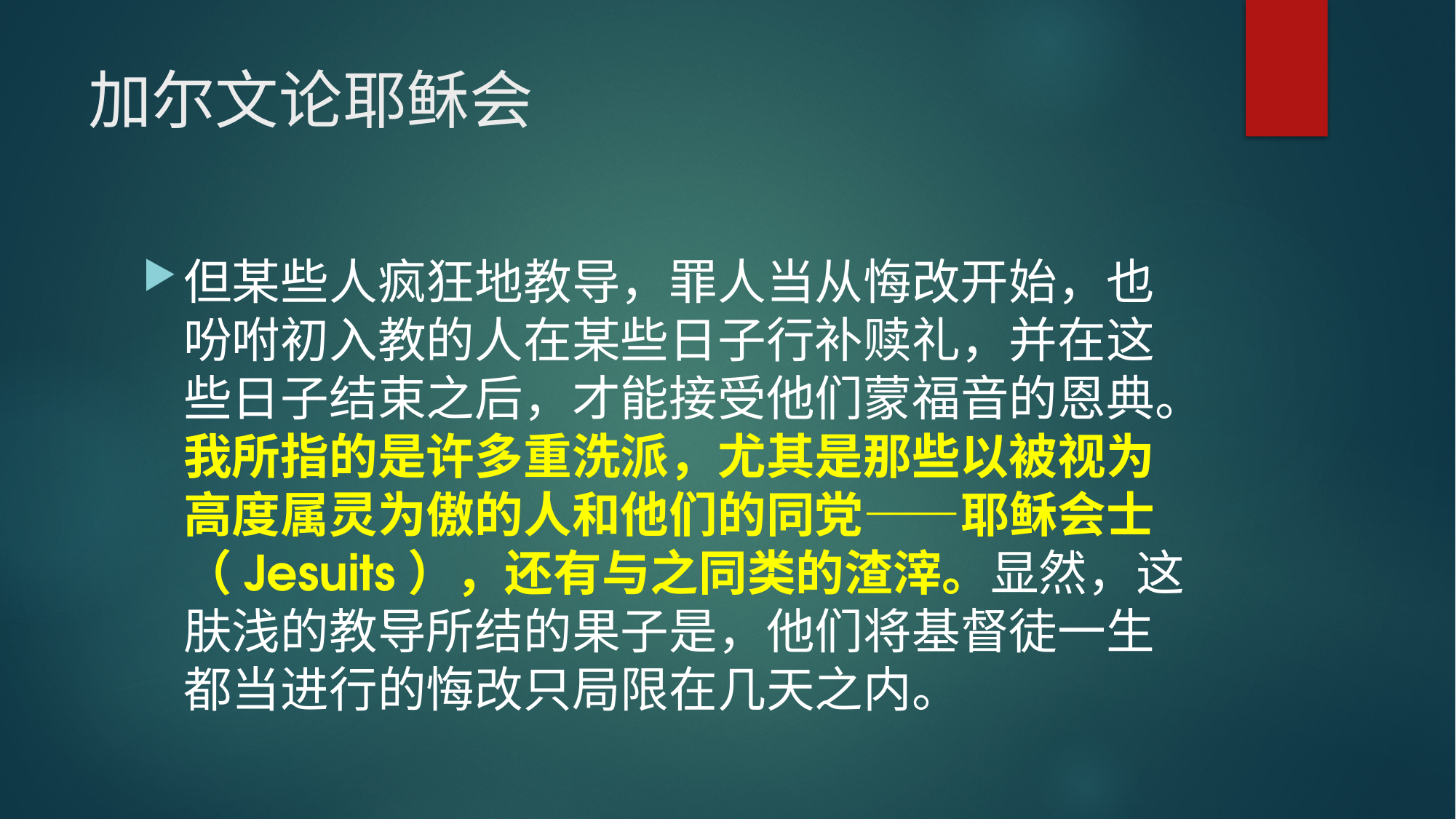

# 加尔文论耶稣会
但某些人疯狂地教导，罪人当从悔改开始，也吩咐初入教的人在某些日子行补赎礼，并在这些日子结束之后，才能接受他们蒙福音的恩典。我所指的是许多重洗派，尤其是那些以被视为高度属灵为傲的人和他们的同党——耶稣会士（Jesuits），还有与之同类的渣滓。显然，这肤浅的教导所结的果子是，他们将基督徒一生都当进行的悔改只局限在几天之内。